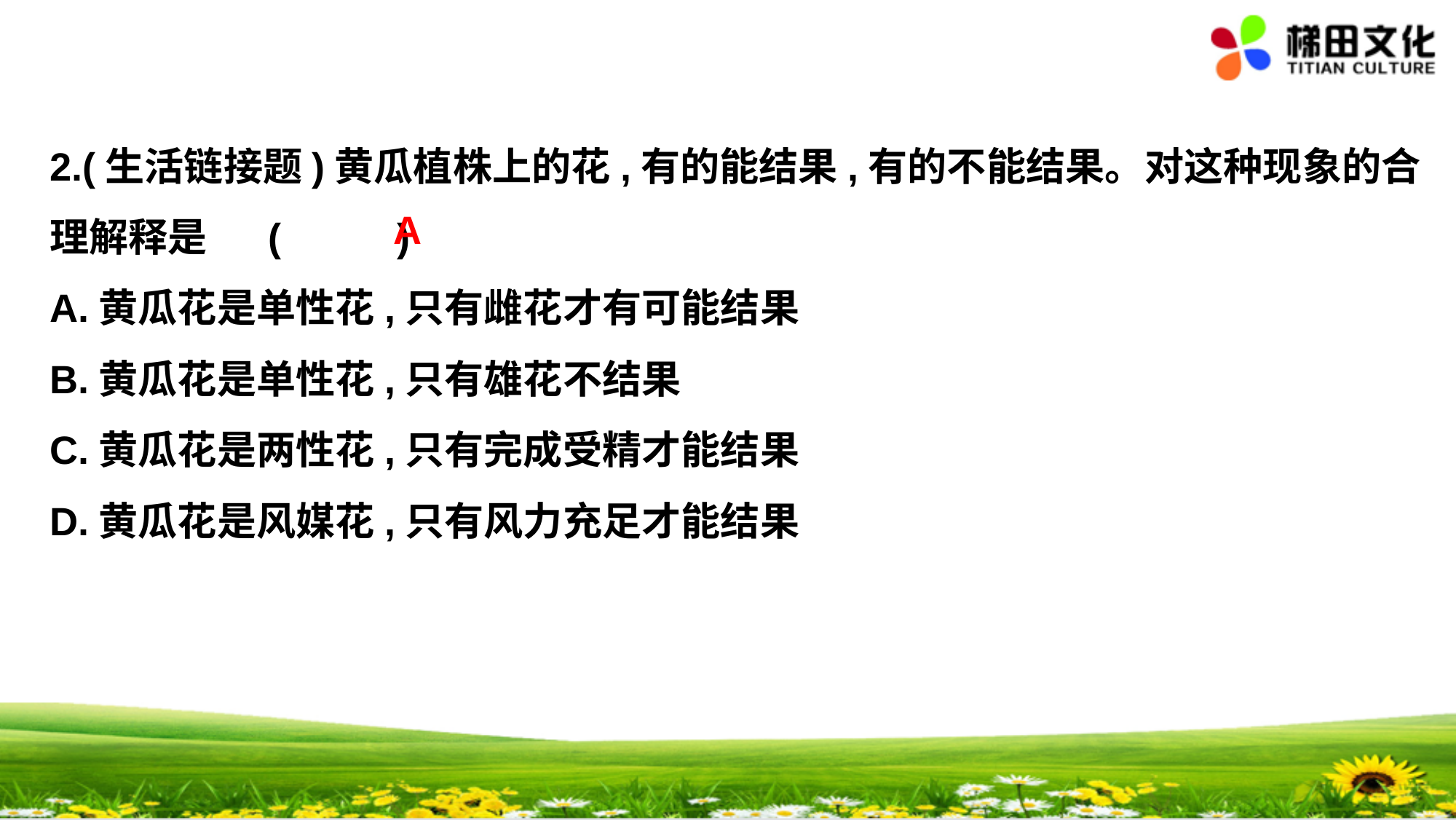

2.(生活链接题)黄瓜植株上的花,有的能结果,有的不能结果。对这种现象的合
理解释是	(　  　)
A.黄瓜花是单性花,只有雌花才有可能结果
B.黄瓜花是单性花,只有雄花不结果
C.黄瓜花是两性花,只有完成受精才能结果
D.黄瓜花是风媒花,只有风力充足才能结果
A